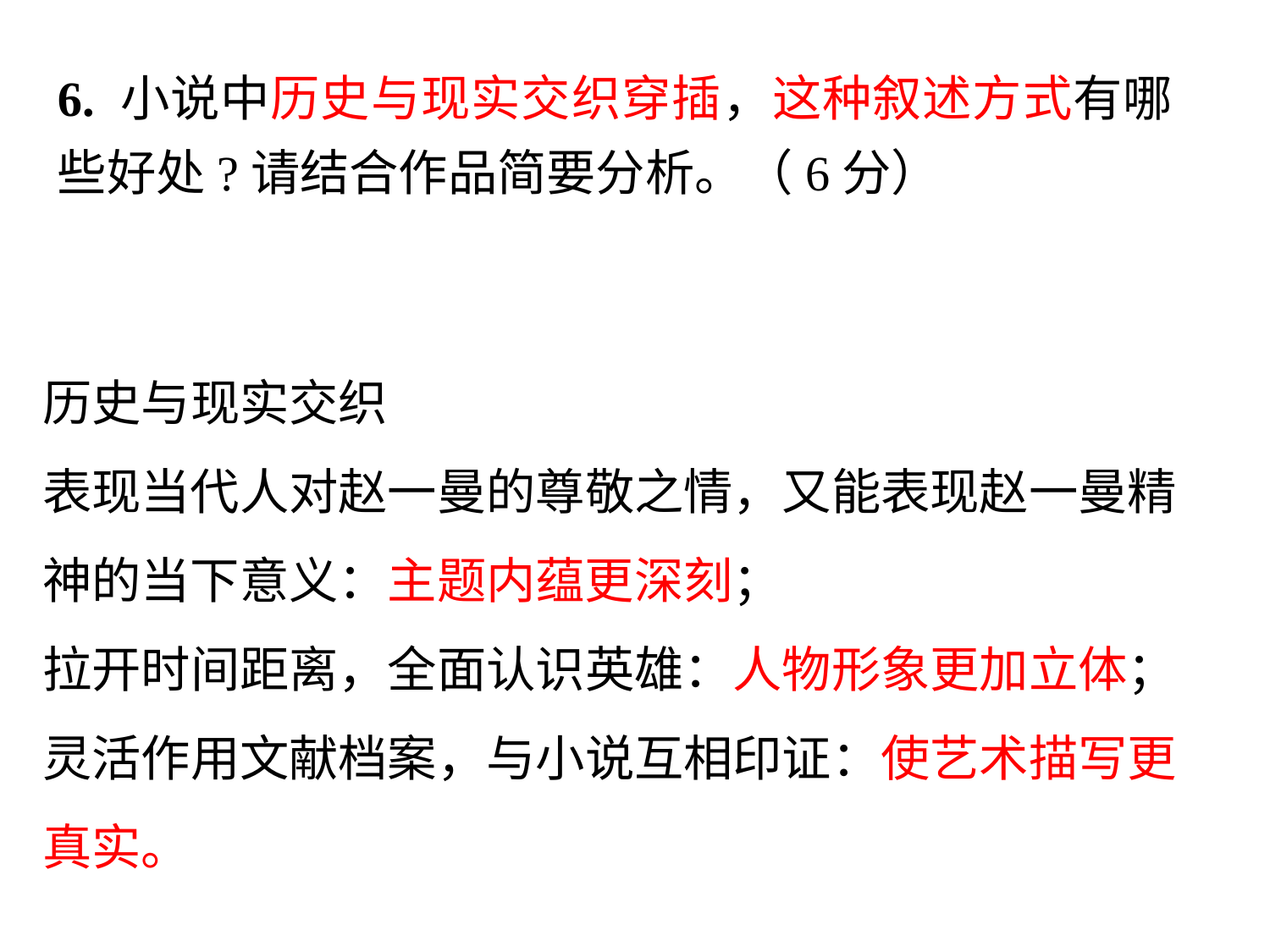

6. 小说中历史与现实交织穿插，这种叙述方式有哪些好处?请结合作品简要分析。（6分）
历史与现实交织
表现当代人对赵一曼的尊敬之情，又能表现赵一曼精神的当下意义：主题内蕴更深刻；
拉开时间距离，全面认识英雄：人物形象更加立体；灵活作用文献档案，与小说互相印证：使艺术描写更真实。